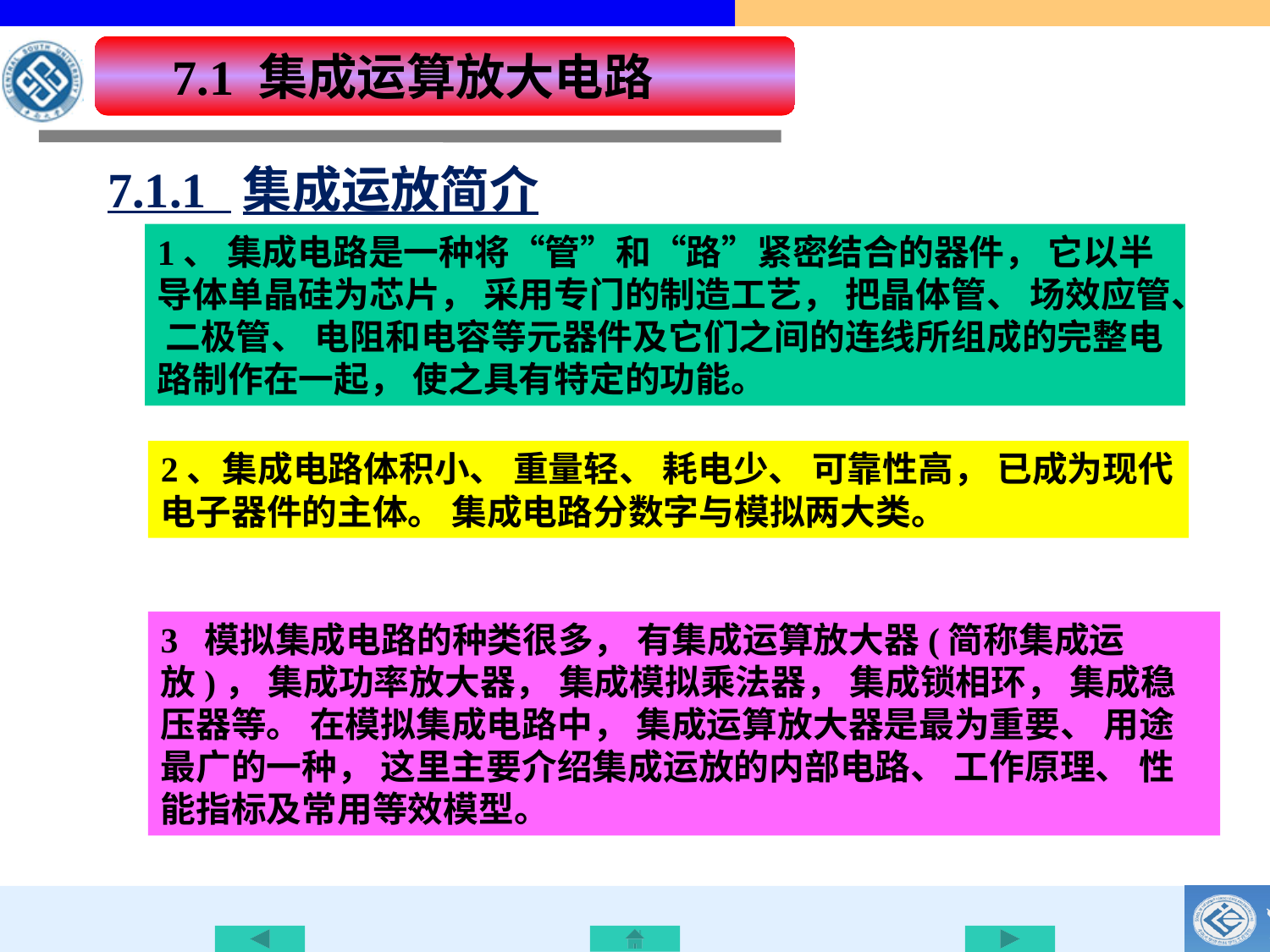

7.1 集成运算放大电路
7.1.1  集成运放简介
1、 集成电路是一种将“管”和“路”紧密结合的器件， 它以半导体单晶硅为芯片， 采用专门的制造工艺， 把晶体管、 场效应管、 二极管、 电阻和电容等元器件及它们之间的连线所组成的完整电路制作在一起， 使之具有特定的功能。
2、集成电路体积小、 重量轻、 耗电少、 可靠性高， 已成为现代电子器件的主体。 集成电路分数字与模拟两大类。
3  模拟集成电路的种类很多， 有集成运算放大器(简称集成运放)， 集成功率放大器， 集成模拟乘法器， 集成锁相环， 集成稳压器等。 在模拟集成电路中， 集成运算放大器是最为重要、 用途最广的一种， 这里主要介绍集成运放的内部电路、 工作原理、 性能指标及常用等效模型。